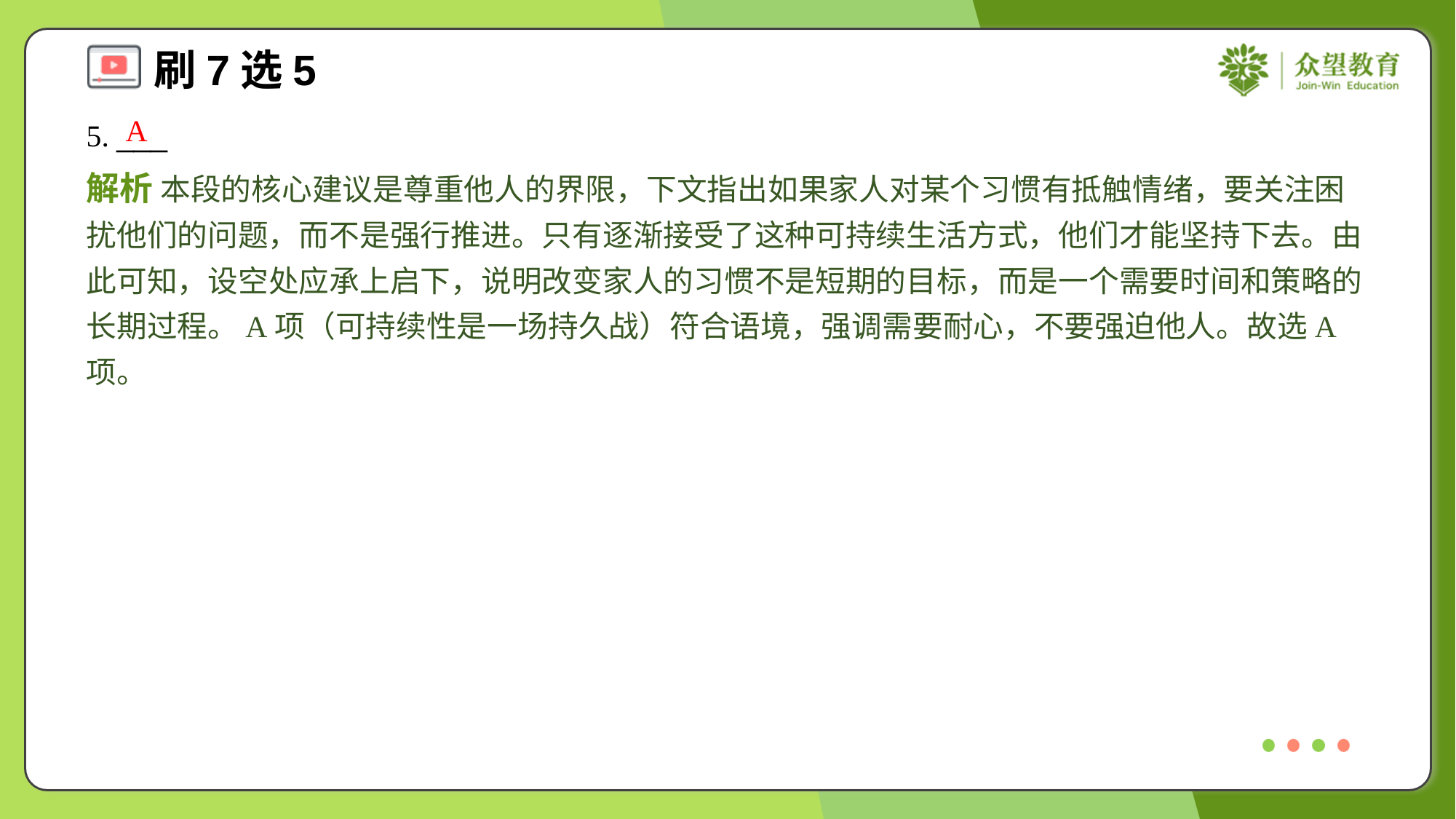

A
5. ___
解析 本段的核心建议是尊重他人的界限，下文指出如果家人对某个习惯有抵触情绪，要关注困扰他们的问题，而不是强行推进。只有逐渐接受了这种可持续生活方式，他们才能坚持下去。由此可知，设空处应承上启下，说明改变家人的习惯不是短期的目标，而是一个需要时间和策略的长期过程。A项（可持续性是一场持久战）符合语境，强调需要耐心，不要强迫他人。故选A项。